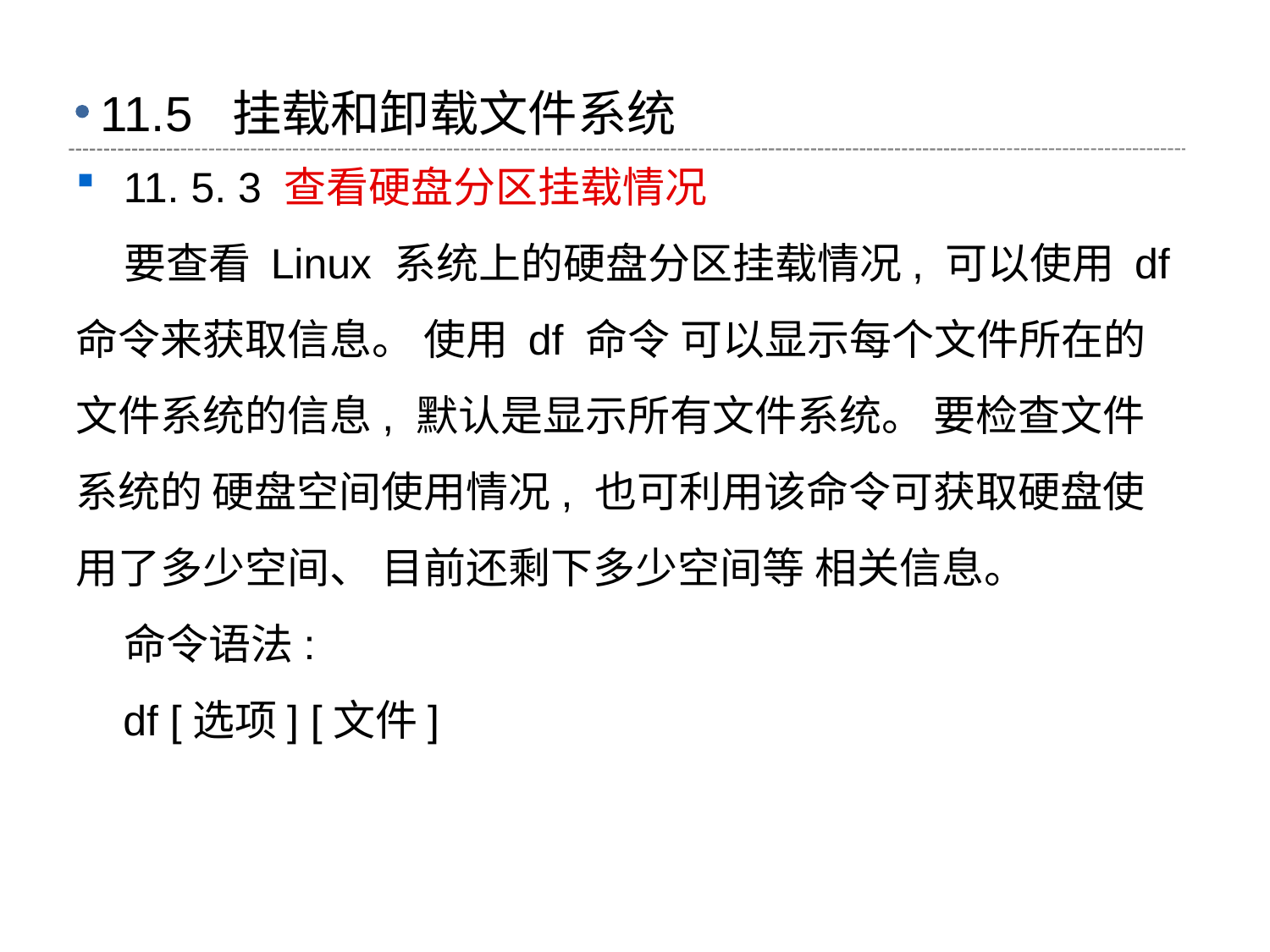

# 11.5  挂载和卸载文件系统
11. 5. 3 查看硬盘分区挂载情况
    要查看 Linux 系统上的硬盘分区挂载情况, 可以使用 df 命令来获取信息。 使用 df 命令 可以显示每个文件所在的文件系统的信息, 默认是显示所有文件系统。 要检查文件系统的 硬盘空间使用情况, 也可利用该命令可获取硬盘使用了多少空间、 目前还剩下多少空间等 相关信息。
    命令语法:
    df [选项] [文件]